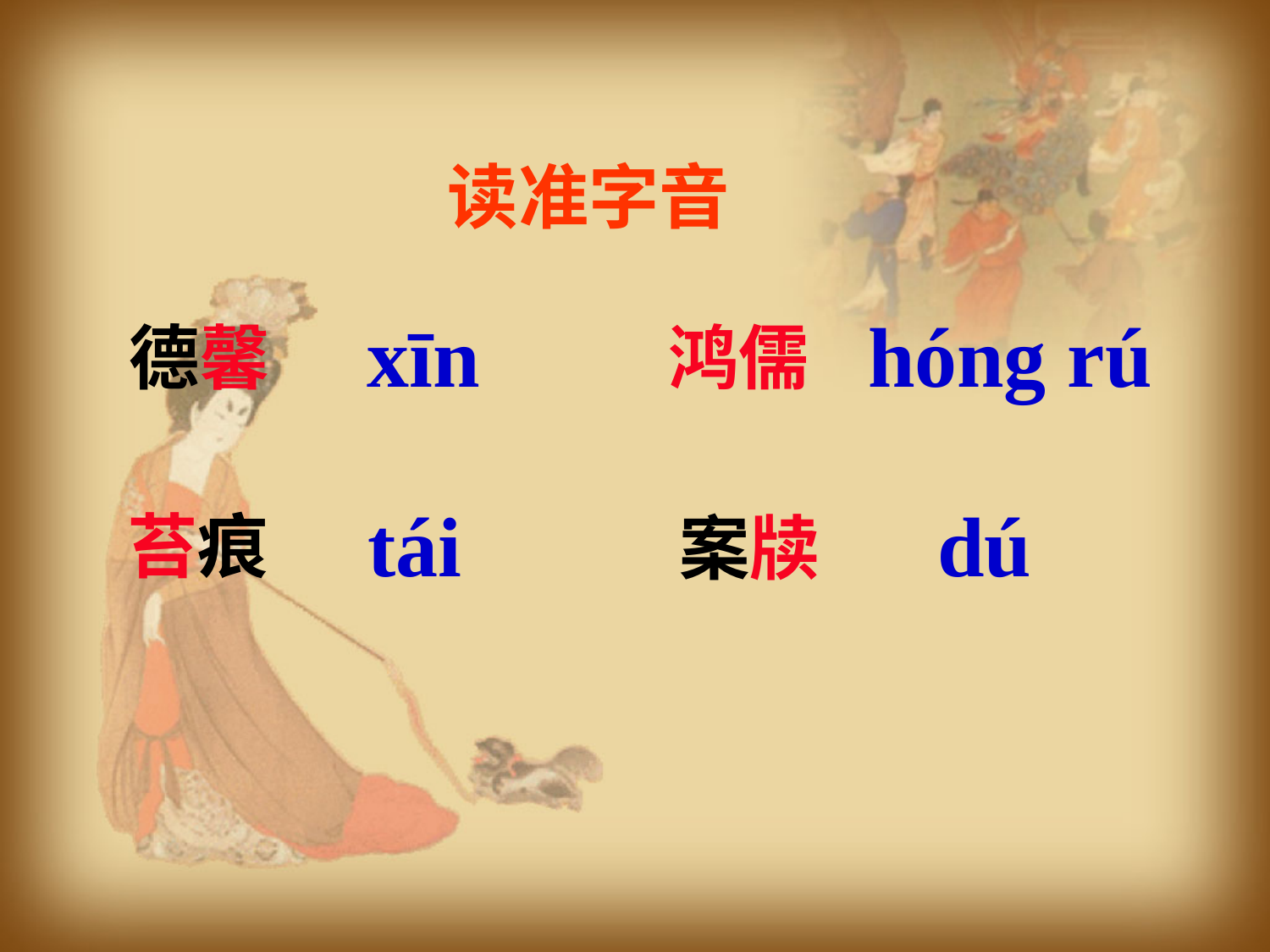

读准字音
xīn
hóng rú
德馨
鸿儒
tái
dú
苔痕
案牍